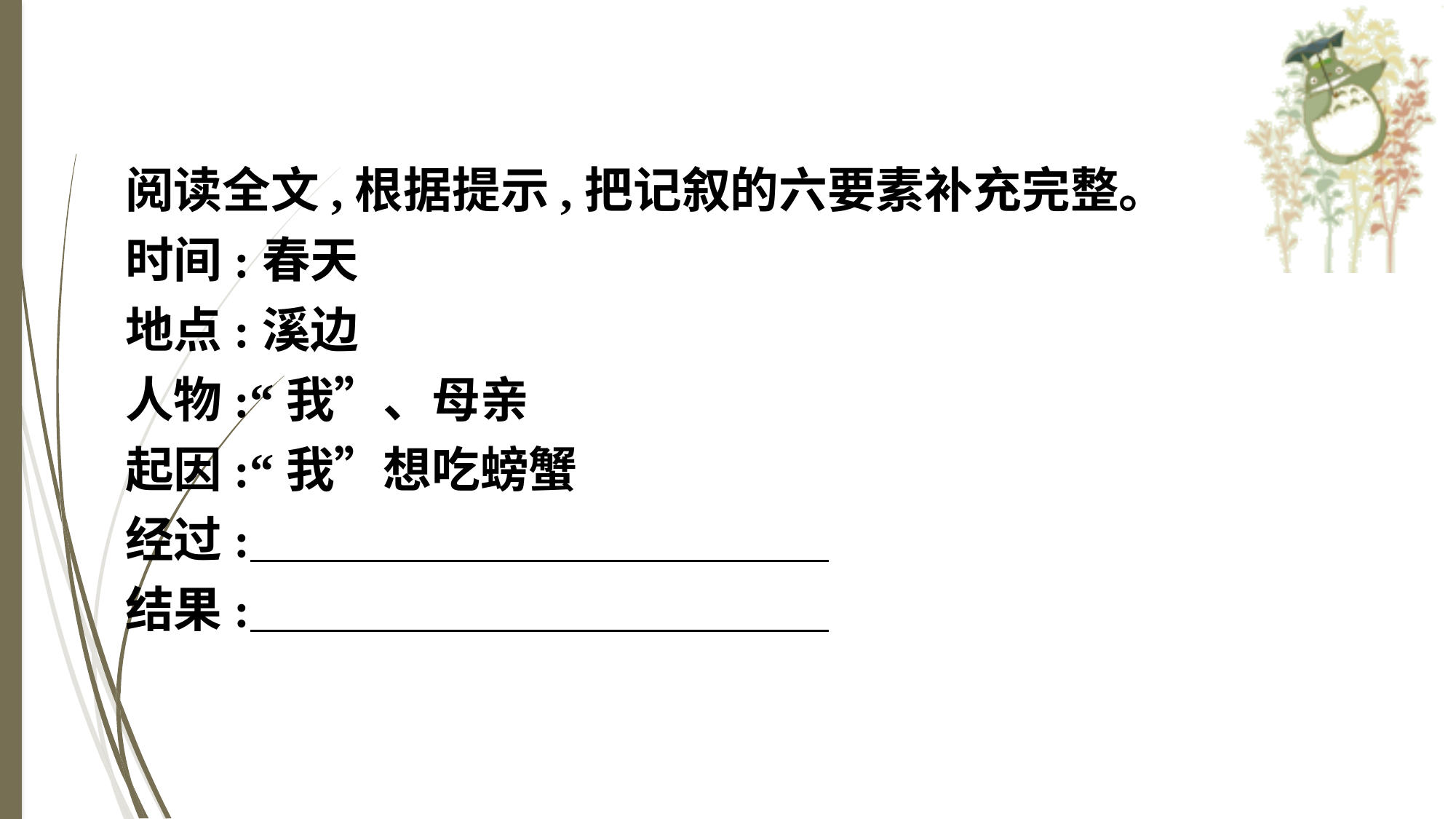

阅读全文,根据提示,把记叙的六要素补充完整。
时间:春天
地点:溪边
人物:“我”、母亲
起因:“我”想吃螃蟹
经过:
结果: